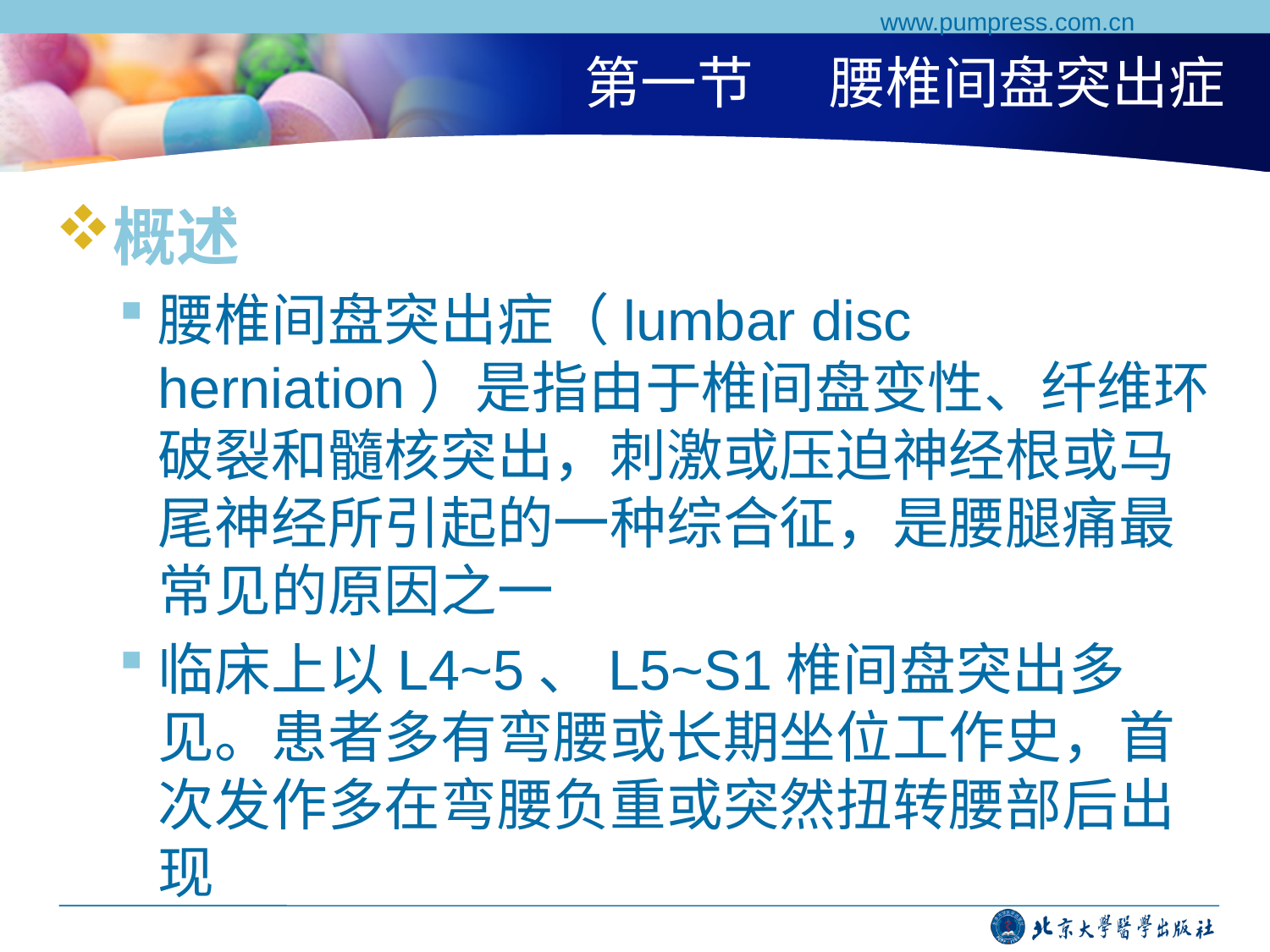

www.pumpress.com.cn
# 第一节      腰椎间盘突出症
概述
腰椎间盘突出症（lumbar disc herniation）是指由于椎间盘变性、纤维环破裂和髓核突出，刺激或压迫神经根或马尾神经所引起的一种综合征，是腰腿痛最常见的原因之一
临床上以L4~5、L5~S1椎间盘突出多见。患者多有弯腰或长期坐位工作史，首次发作多在弯腰负重或突然扭转腰部后出现